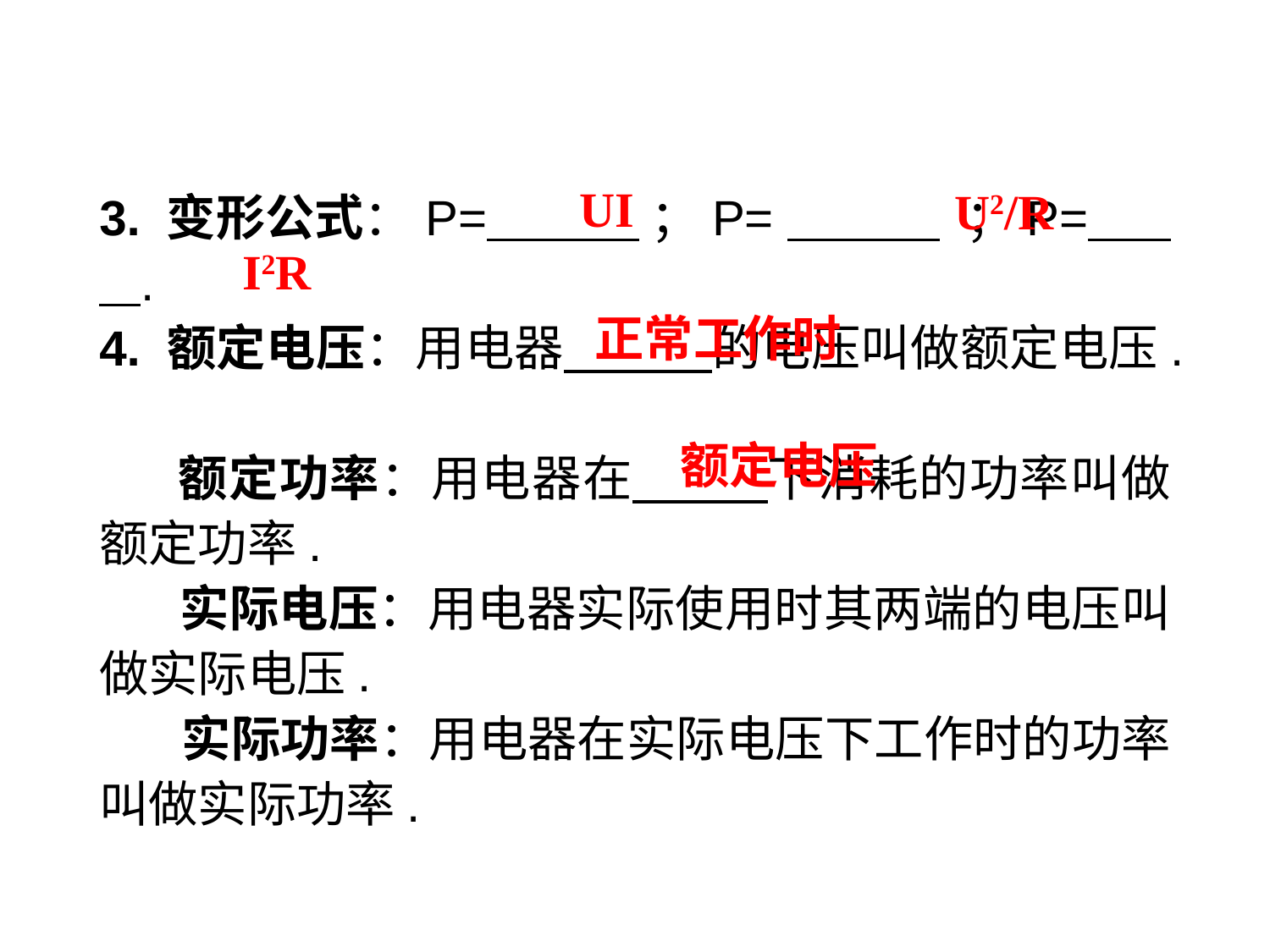

UI
U2/R
3. 变形公式：P=           ；P=             ；P=          .
4. 额定电压：用电器             的电压叫做额定电压.
额定功率：用电器在           下消耗的功率叫做额定功率.
实际电压：用电器实际使用时其两端的电压叫做实际电压.
实际功率：用电器在实际电压下工作时的功率叫做实际功率.
 I2R
正常工作时
额定电压